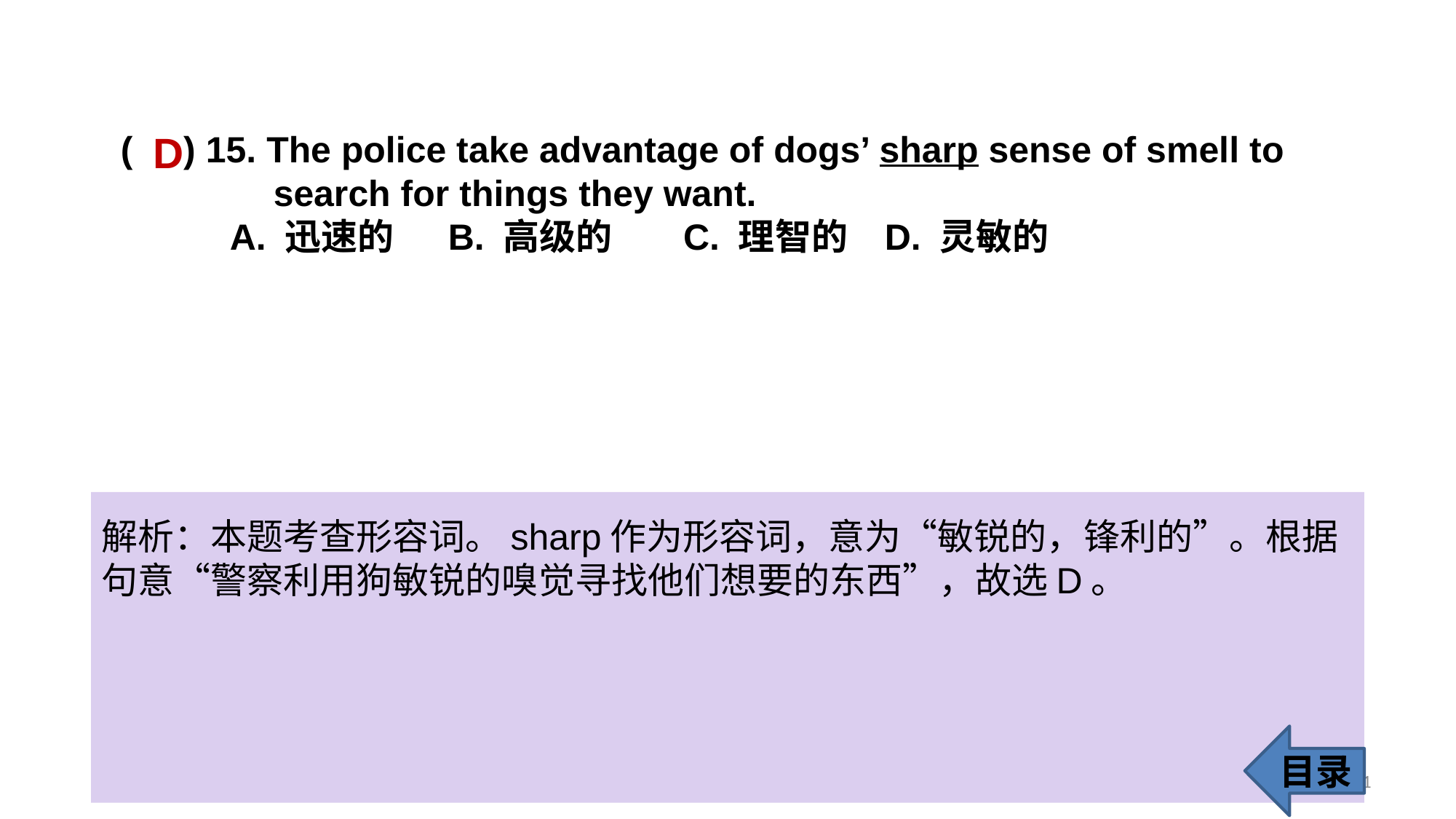

(     ) 15. The police take advantage of dogs’ sharp sense of smell to
               search for things they want.
	A. 迅速的 	B. 高级的	 C. 理智的 	D. 灵敏的
D

解析：本题考查形容词。sharp作为形容词，意为“敏锐的，锋利的”。根据句意“警察利用狗敏锐的嗅觉寻找他们想要的东西”，故选D。
目录
21